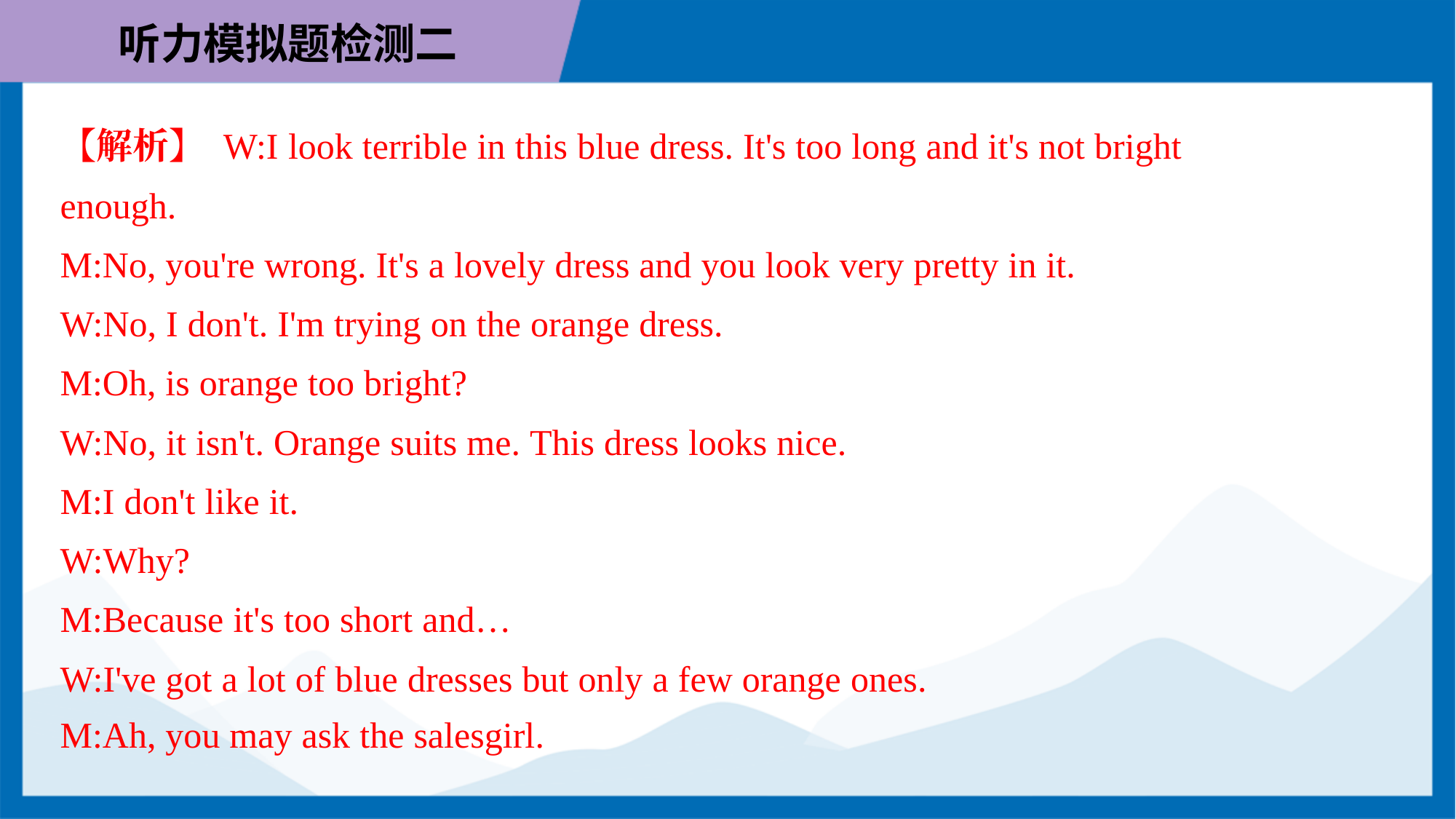

【解析】 W:I look terrible in this blue dress. It's too long and it's not bright
enough.
M:No, you're wrong. It's a lovely dress and you look very pretty in it.
W:No, I don't. I'm trying on the orange dress.
M:Oh, is orange too bright?
W:No, it isn't. Orange suits me. This dress looks nice.
M:I don't like it.
W:Why?
M:Because it's too short and…
W:I've got a lot of blue dresses but only a few orange ones.
M:Ah, you may ask the salesgirl.